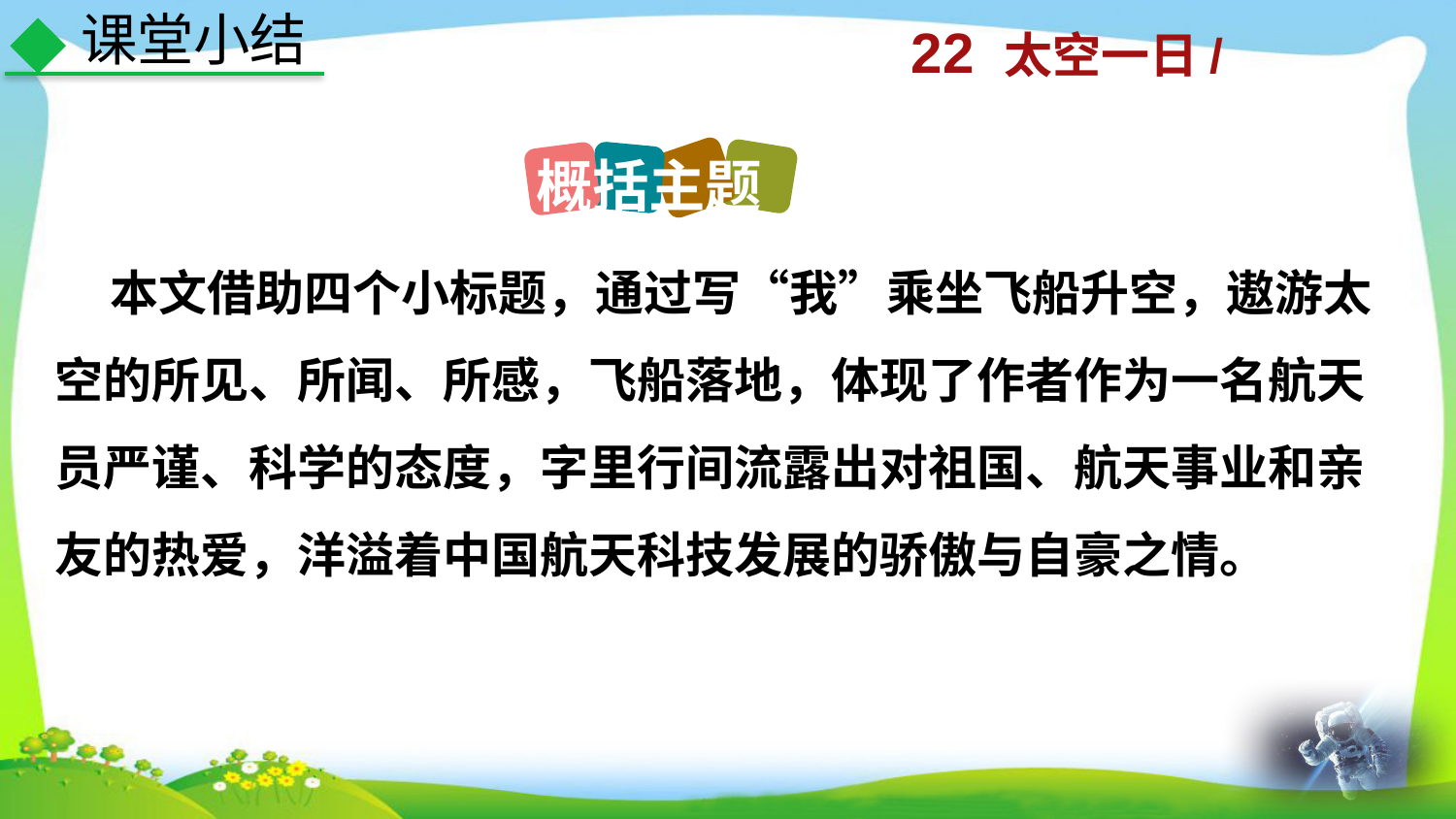

课堂小结

概括主题

    本文借助四个小标题，通过写“我”乘坐飞船升空，遨游太空的所见、所闻、所感，飞船落地，体现了作者作为一名航天员严谨、科学的态度，字里行间流露出对祖国、航天事业和亲友的热爱，洋溢着中国航天科技发展的骄傲与自豪之情。